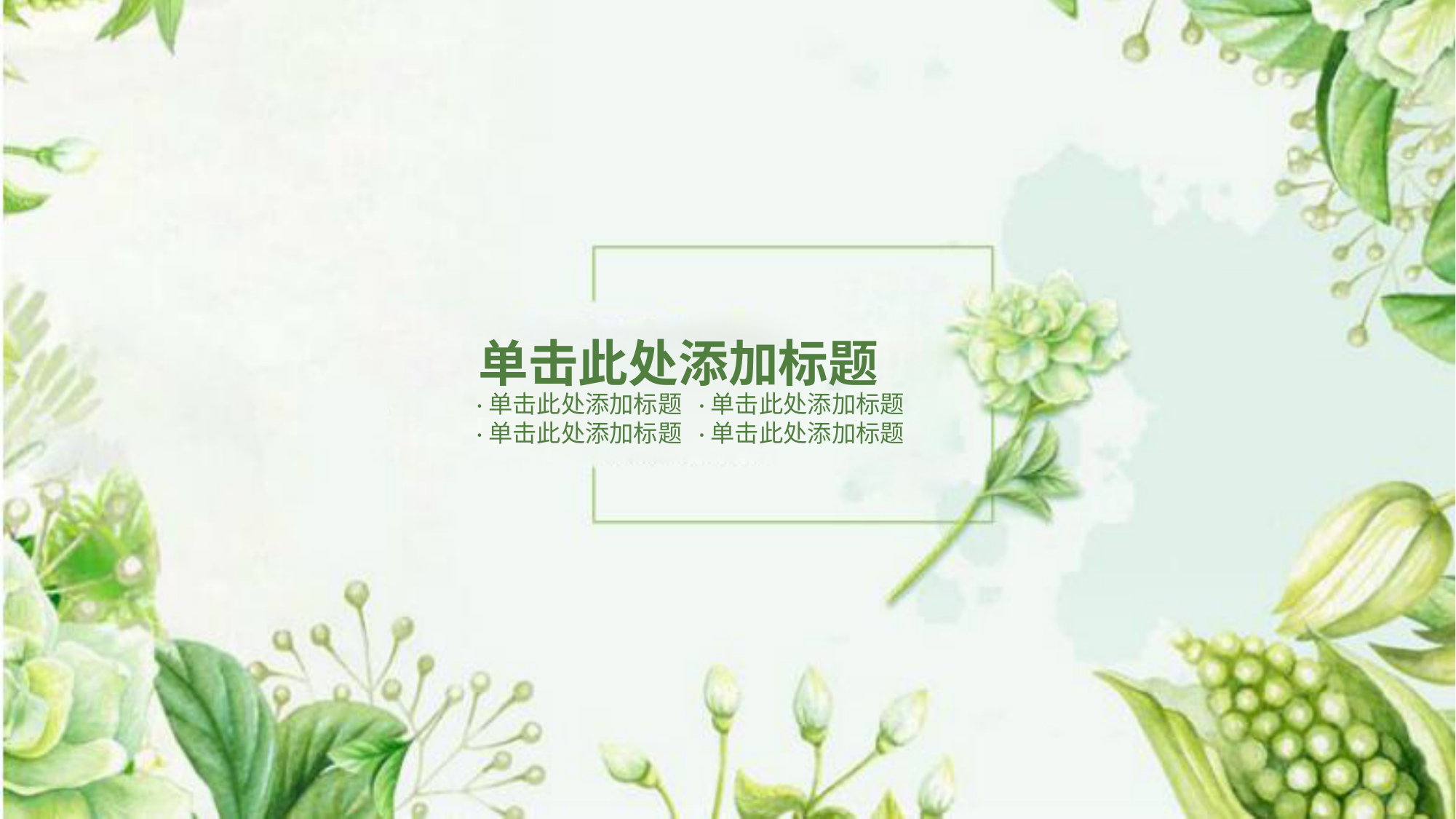

单击此处添加标题
·单击此处添加标题  ·单击此处添加标题
·单击此处添加标题  ·单击此处添加标题